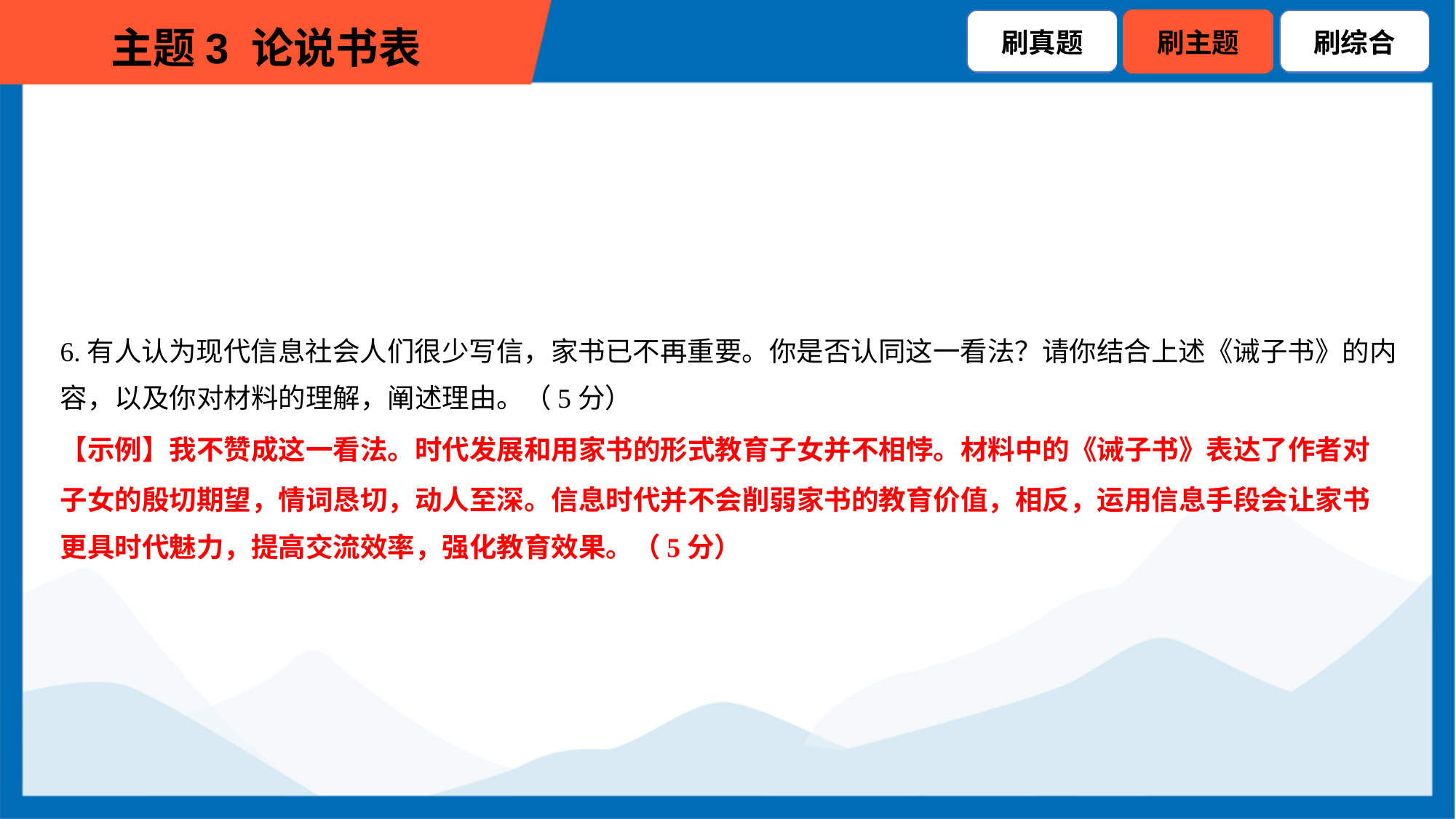

6.有人认为现代信息社会人们很少写信，家书已不再重要。你是否认同这一看法？请你结合上述《诫子书》的内
容，以及你对材料的理解，阐述理由。（5分）
【示例】我不赞成这一看法。时代发展和用家书的形式教育子女并不相悖。材料中的《诫子书》表达了作者对
子女的殷切期望，情词恳切，动人至深。信息时代并不会削弱家书的教育价值，相反，运用信息手段会让家书
更具时代魅力，提高交流效率，强化教育效果。（5分）